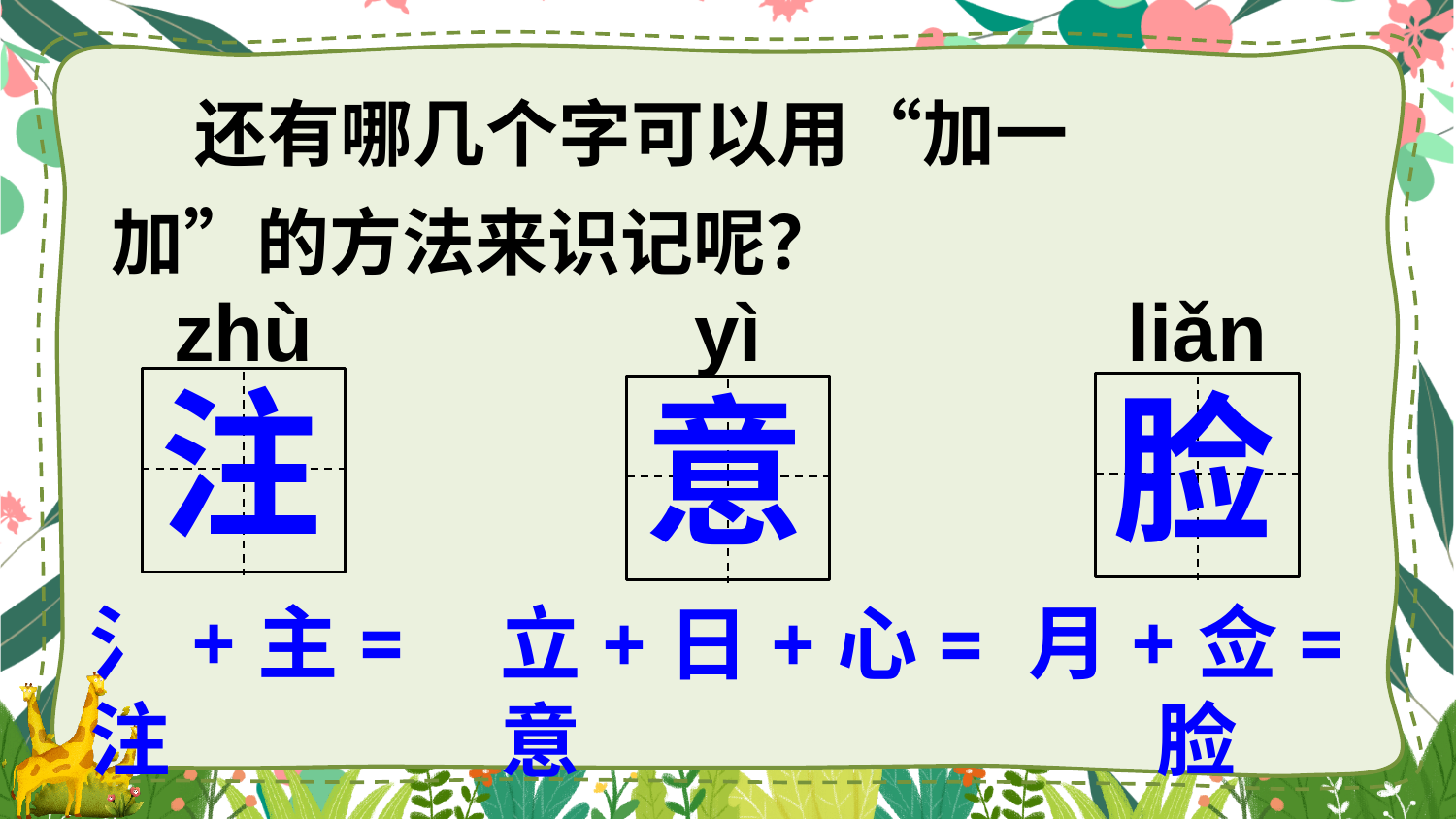

还有哪几个字可以用“加一加”的方法来识记呢？
zhù
yì
liǎn
注

脸

意

氵+主=注
月+佥=脸
立+日+心=意